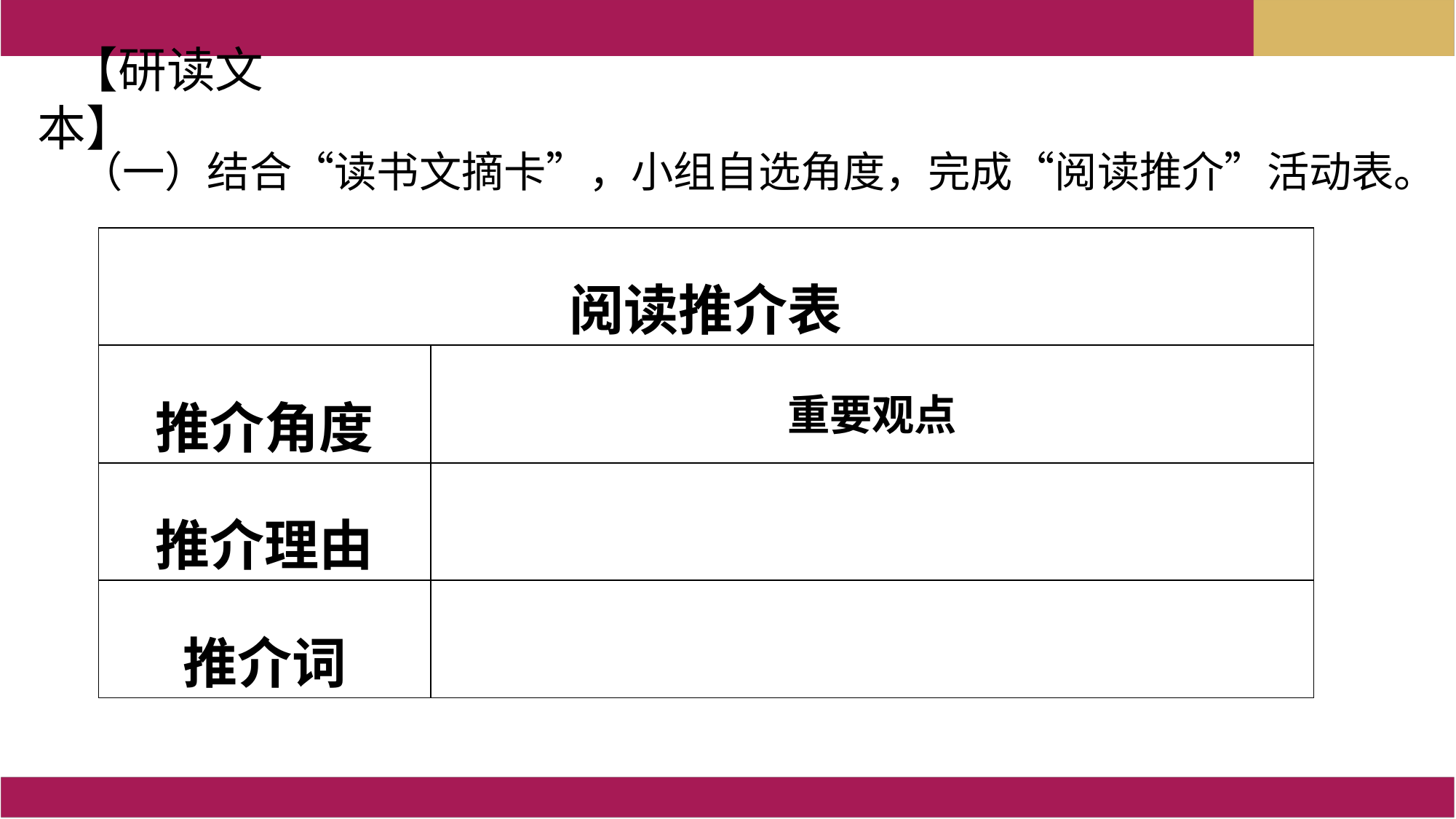

【研读文本】
（一）结合“读书文摘卡”，小组自选角度，完成“阅读推介”活动表。
| 阅读推介表 |  |
| --- | --- |
| 推介角度 | 重要观点 |
| 推介理由 |  |
| 推介词 |  |